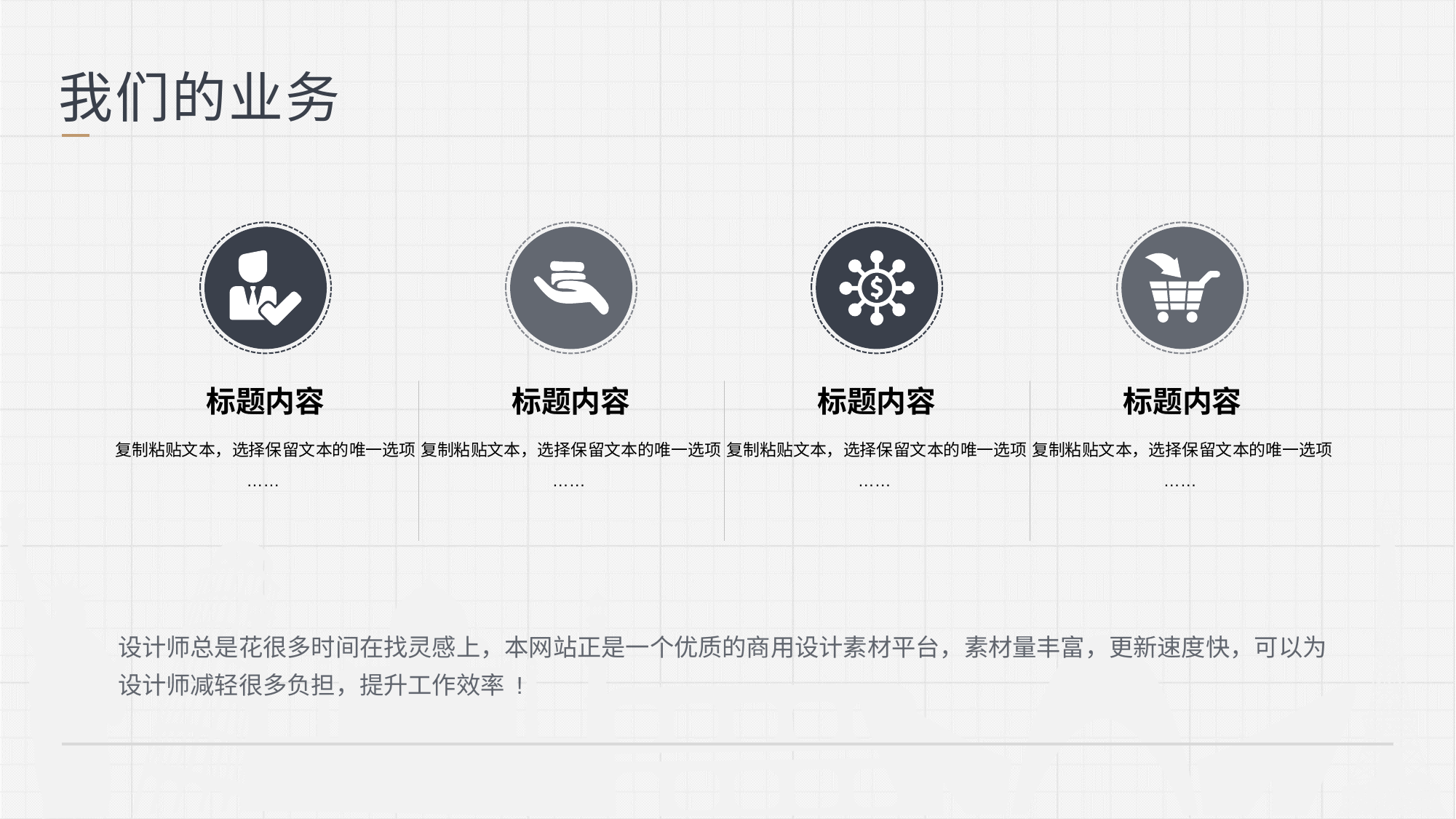

我们的业务

标题内容
复制粘贴文本，选择保留文本的唯一选项
……
标题内容
复制粘贴文本，选择保留文本的唯一选项
……
标题内容
复制粘贴文本，选择保留文本的唯一选项
……
标题内容
复制粘贴文本，选择保留文本的唯一选项
……

设计师总是花很多时间在找灵感上，本网站正是一个优质的商用设计素材平台，素材量丰富，更新速度快，可以为设计师减轻很多负担，提升工作效率 !